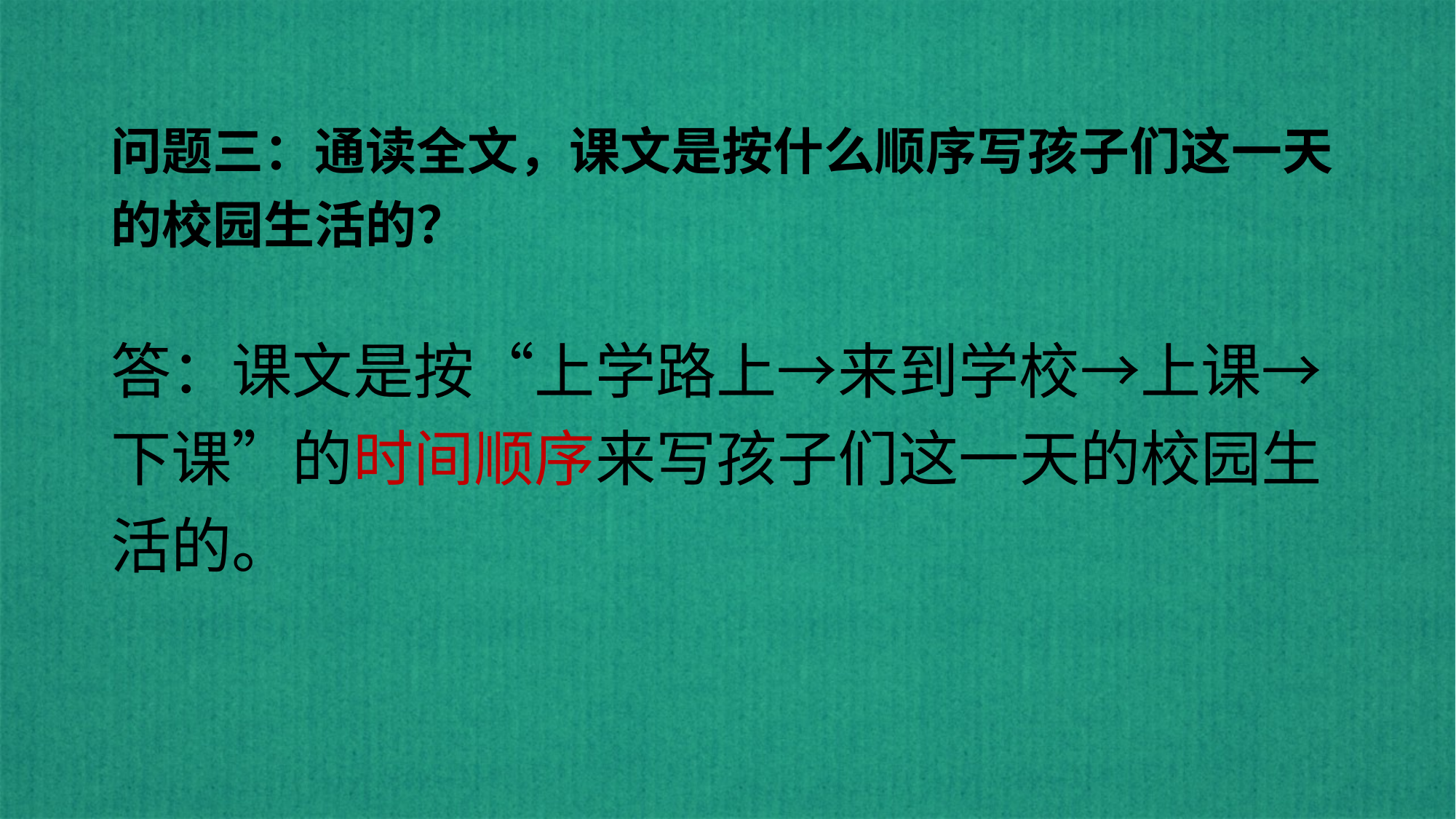

# 问题三：通读全文，课文是按什么顺序写孩子们这一天的校园生活的？
答：课文是按“上学路上→来到学校→上课→下课”的时间顺序来写孩子们这一天的校园生活的。